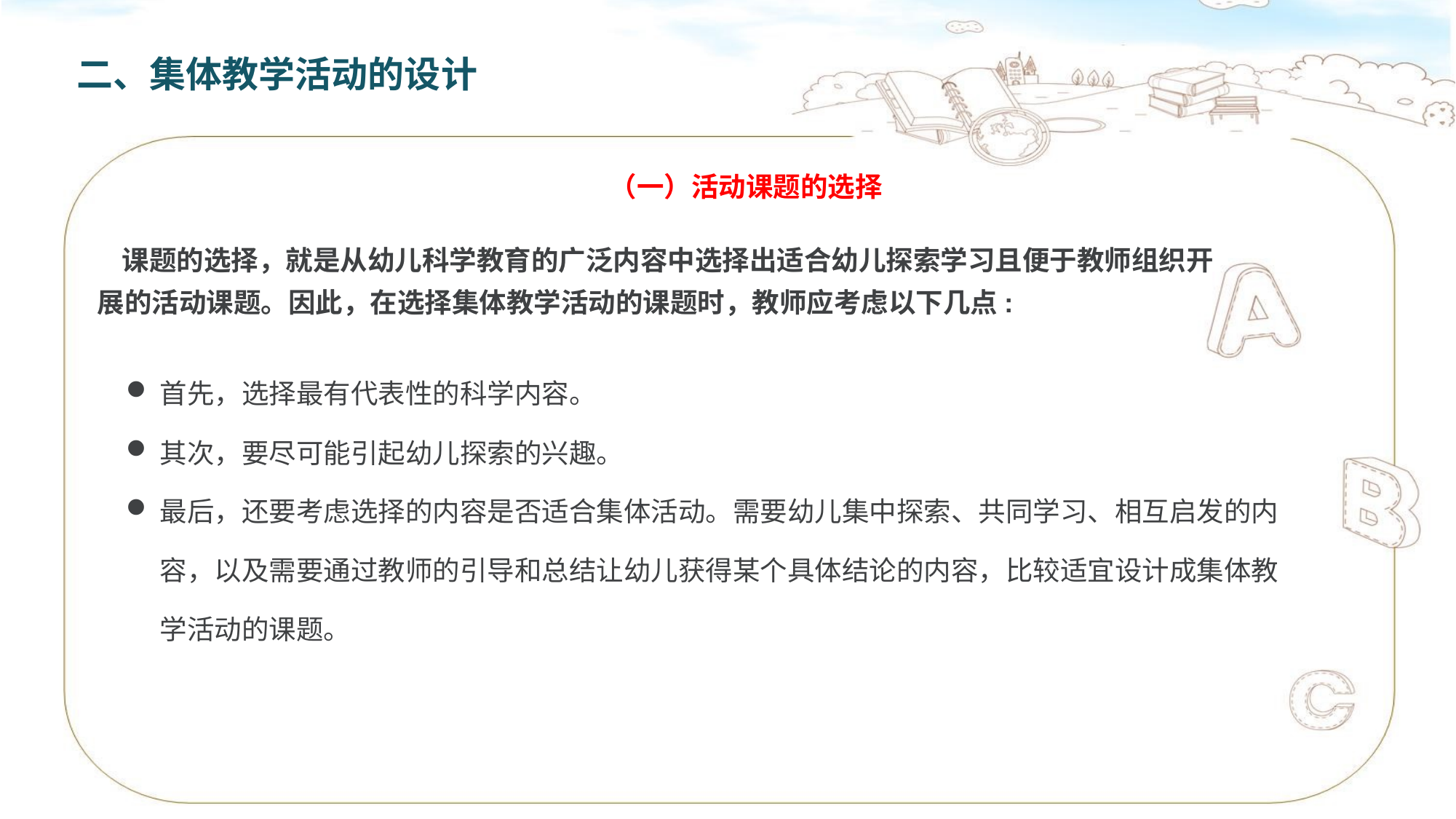

二、集体教学活动的设计
（一）活动课题的选择
   课题的选择，就是从幼儿科学教育的广泛内容中选择出适合幼儿探索学习且便于教师组织开展的活动课题。因此，在选择集体教学活动的课题时，教师应考虑以下几点:
首先，选择最有代表性的科学内容。
其次，要尽可能引起幼儿探索的兴趣。
最后，还要考虑选择的内容是否适合集体活动。需要幼儿集中探索、共同学习、相互启发的内容，以及需要通过教师的引导和总结让幼儿获得某个具体结论的内容，比较适宜设计成集体教学活动的课题。